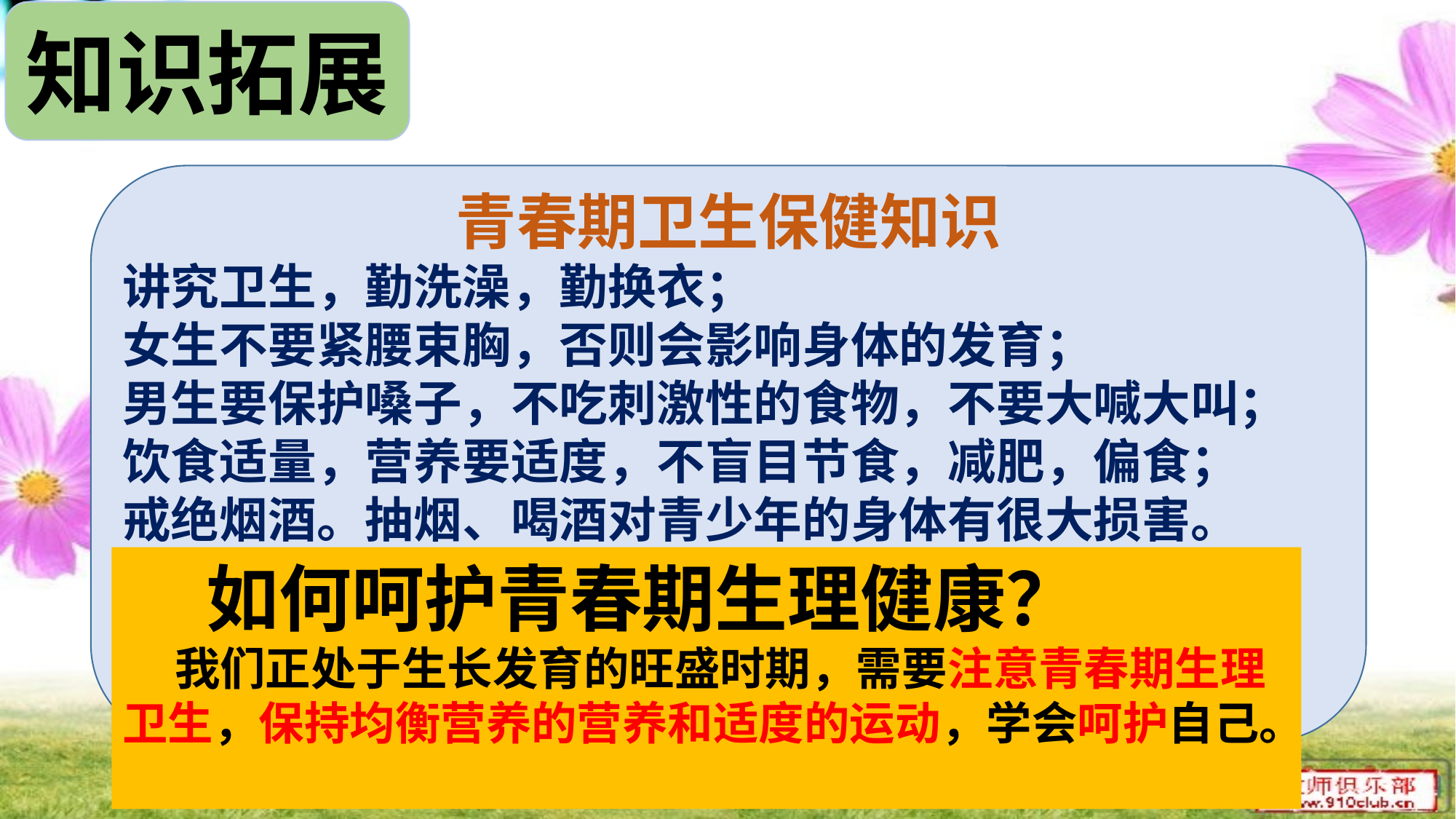

知识拓展

青春期卫生保健知识
讲究卫生，勤洗澡，勤换衣；
女生不要紧腰束胸，否则会影响身体的发育；
男生要保护嗓子，不吃刺激性的食物，不要大喊大叫；
饮食适量，营养要适度，不盲目节食，减肥，偏食；
戒绝烟酒。抽烟、喝酒对青少年的身体有很大损害。
注意休息和睡眠，合理安排作息制度
生活有规律，积极参加体育锻炼，增强体质。
……
    如何呵护青春期生理健康？
    我们正处于生长发育的旺盛时期，需要注意青春期生理卫生，保持均衡营养的营养和适度的运动，学会呵护自己。